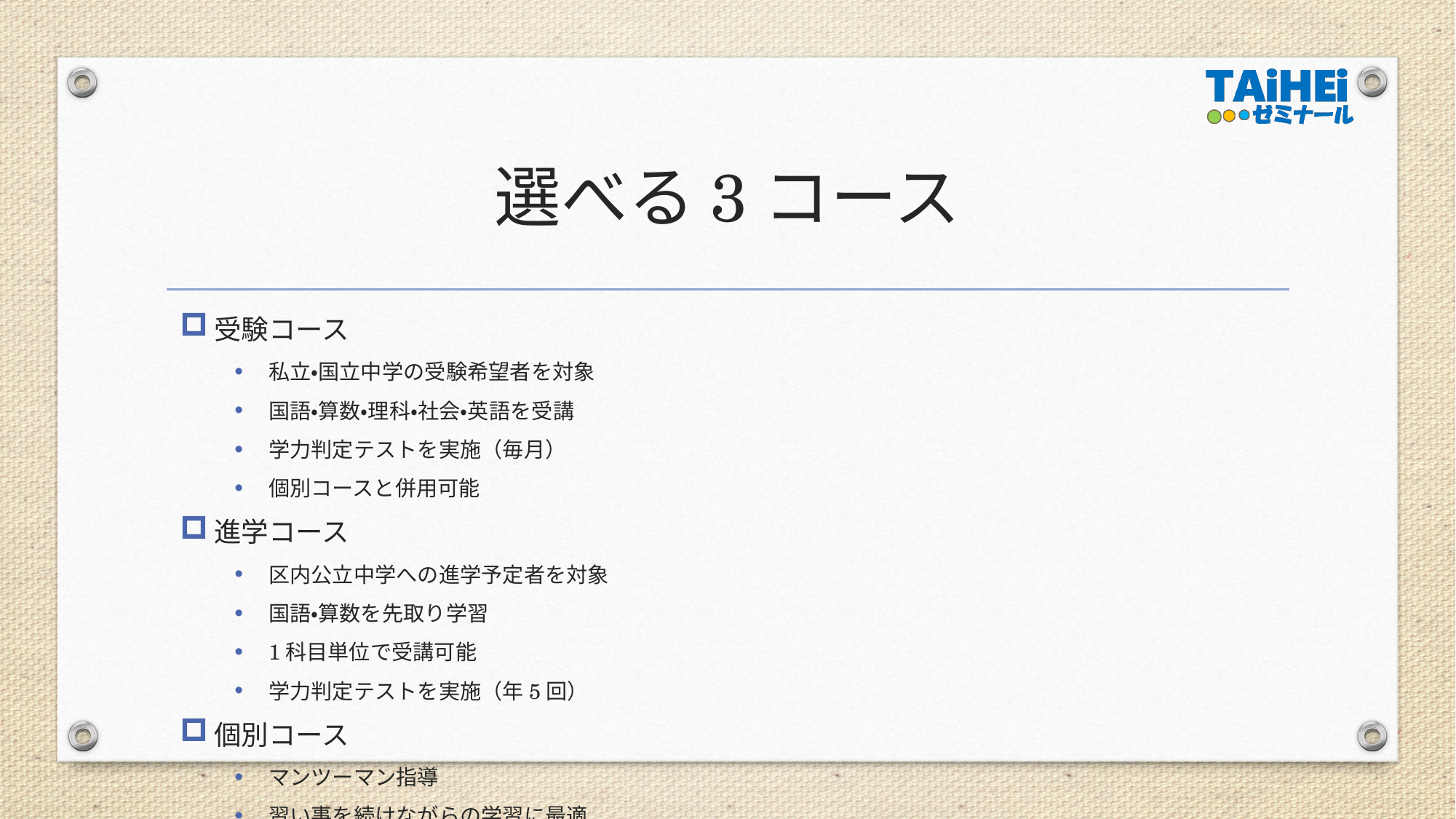

# 選べる3コース
受験コース
私立・国立中学の受験希望者を対象
国語・算数・理科・社会・英語を受講
学力判定テストを実施（毎月）
個別コースと併用可能
進学コース
区内公立中学への進学予定者を対象
国語・算数を先取り学習
1科目単位で受講可能
学力判定テストを実施（年5回）
個別コース
マンツーマン指導
習い事を続けながらの学習に最適